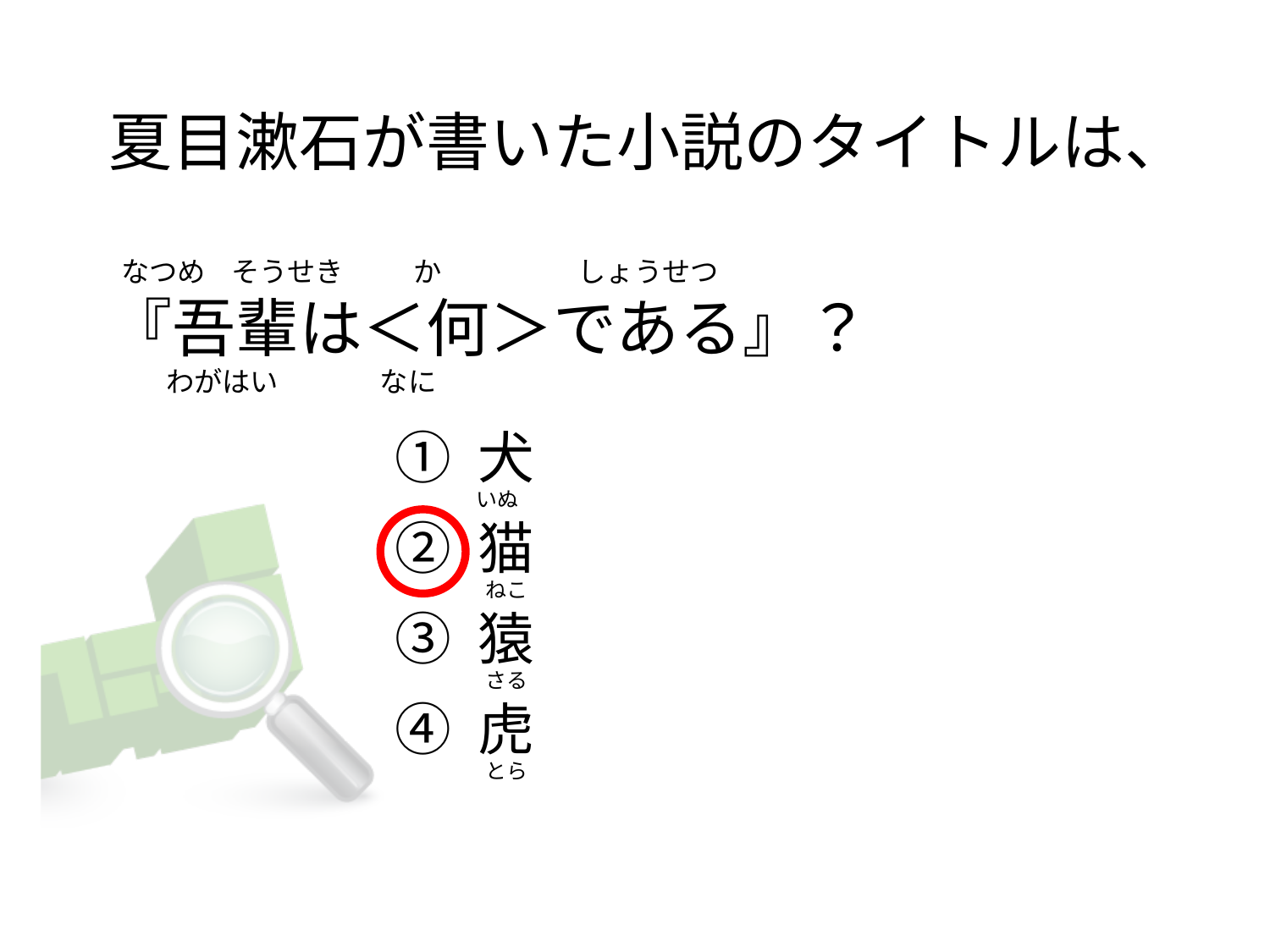

# 夏目漱石が書いた小説のタイトルは、   なつめ    そうせき           か                 　しょうせつ 『吾輩は＜何＞である』？          わがはい                なに
① 犬
② 猫
③ 猿
④ 虎
いぬ

 ねこ
 さる
 とら